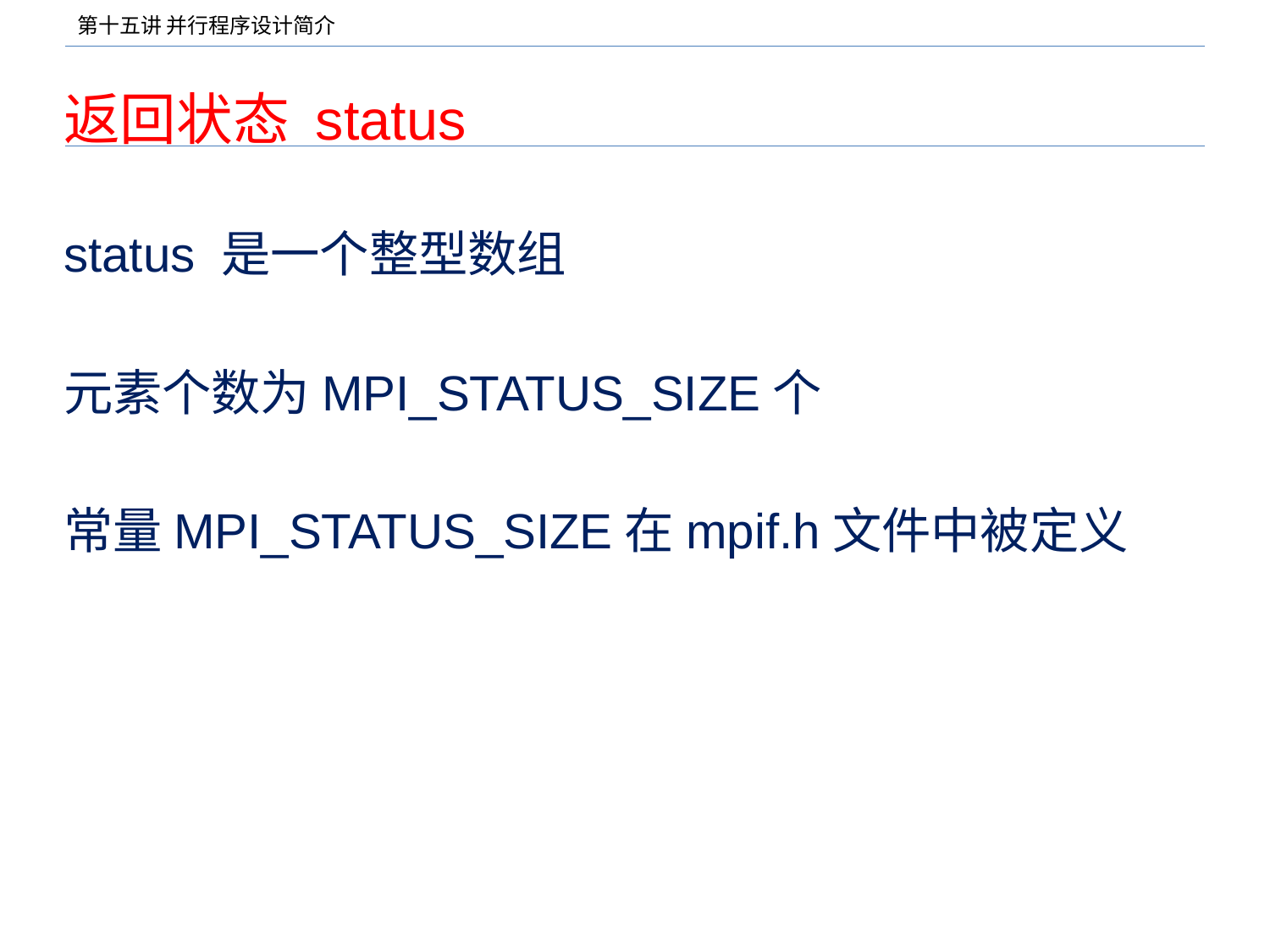

# 返回状态 status
status 是一个整型数组

元素个数为MPI_STATUS_SIZE个

常量MPI_STATUS_SIZE在mpif.h文件中被定义